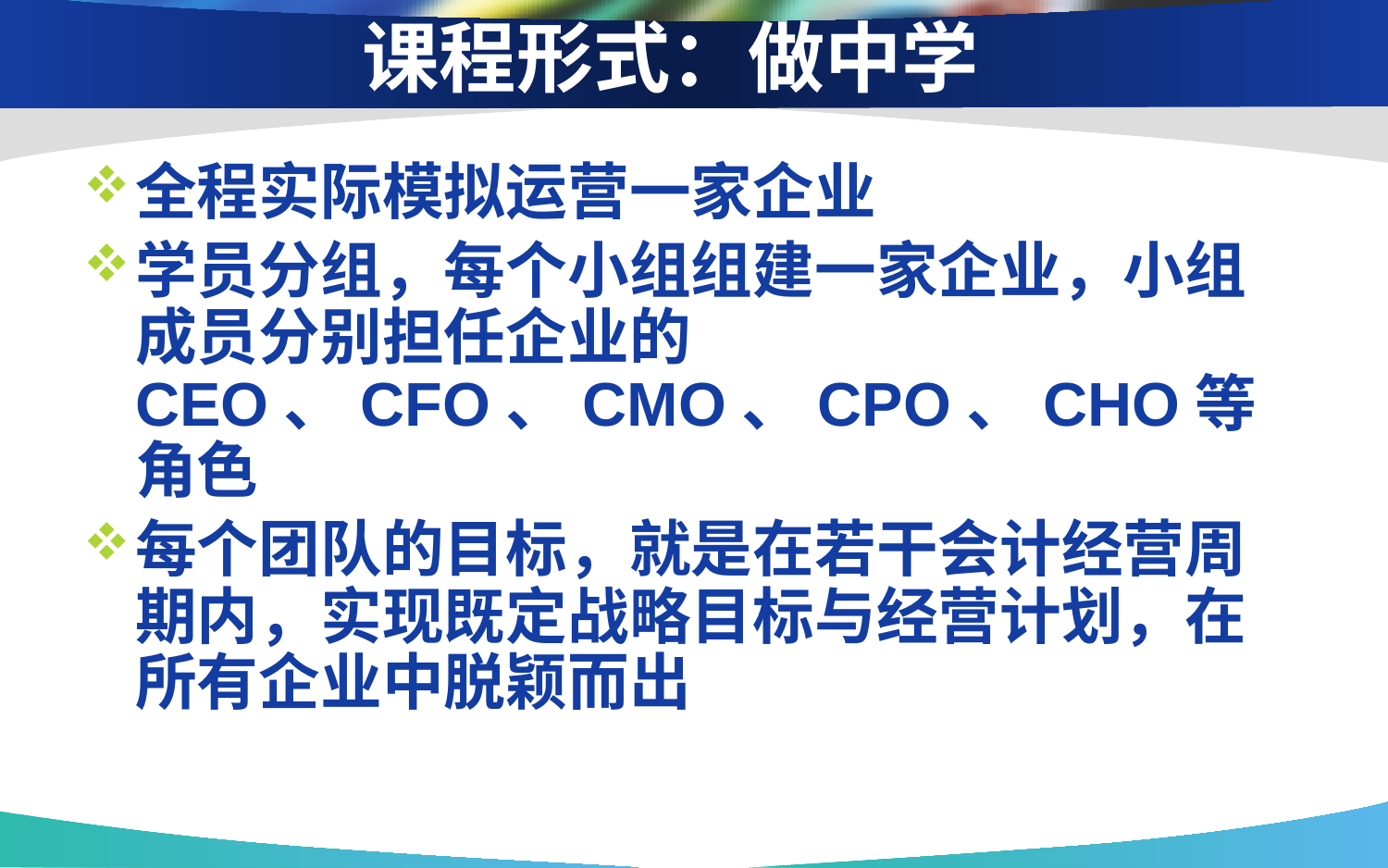

# 课程形式：做中学
全程实际模拟运营一家企业
学员分组，每个小组组建一家企业，小组成员分别担任企业的CEO、CFO、CMO、CPO、CHO等角色
每个团队的目标，就是在若干会计经营周期内，实现既定战略目标与经营计划，在所有企业中脱颖而出